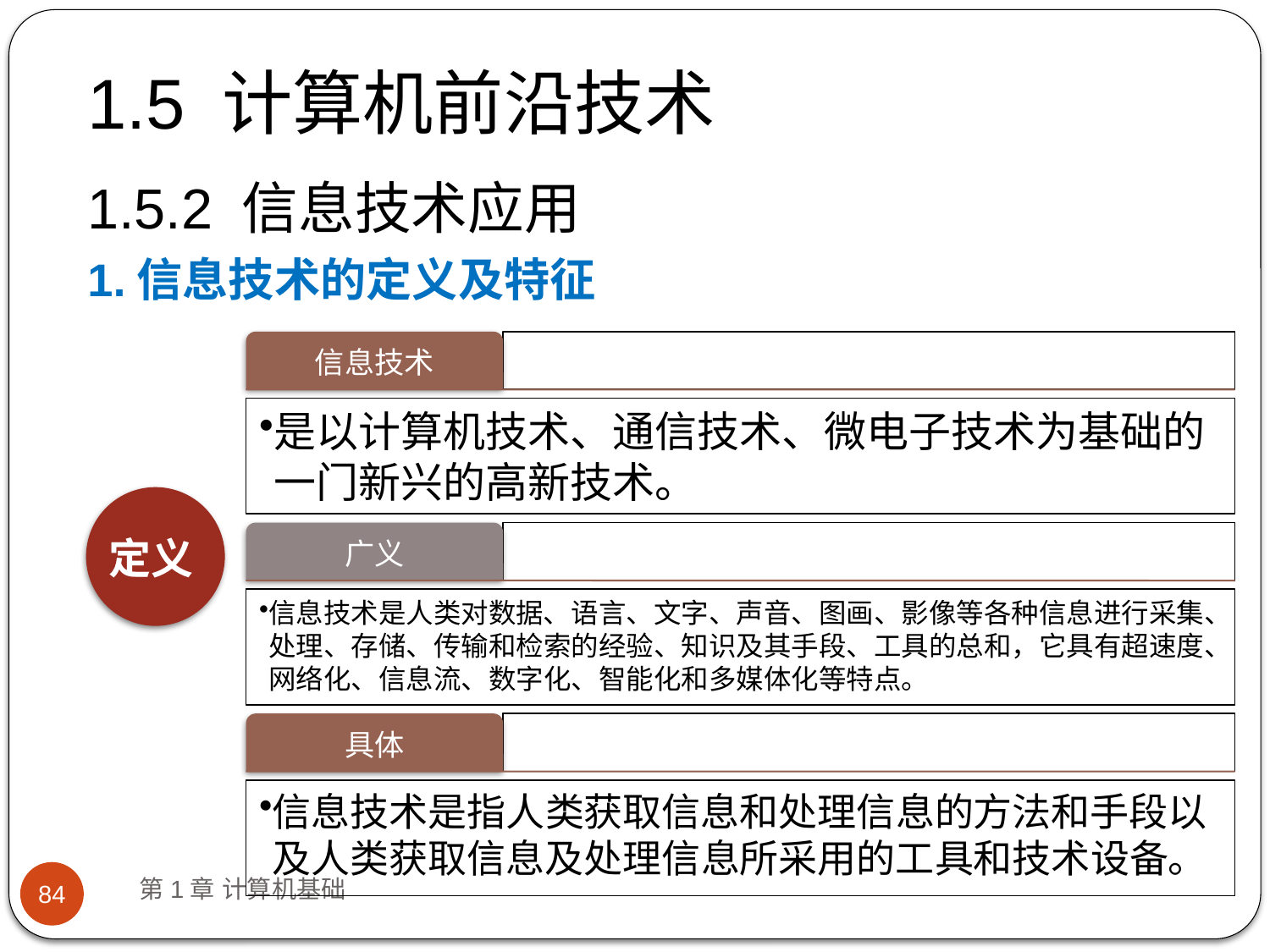

# 1.5 计算机前沿技术
1.5.2 信息技术应用
1.信息技术的定义及特征

信息技术
是以计算机技术、通信技术、微电子技术为基础的一门新兴的高新技术。
广义
信息技术是人类对数据、语言、文字、声音、图画、影像等各种信息进行采集、处理、存储、传输和检索的经验、知识及其手段、工具的总和，它具有超速度、网络化、信息流、数字化、智能化和多媒体化等特点。
具体
信息技术是指人类获取信息和处理信息的方法和手段以及人类获取信息及处理信息所采用的工具和技术设备。

定义
第1章 计算机基础
84